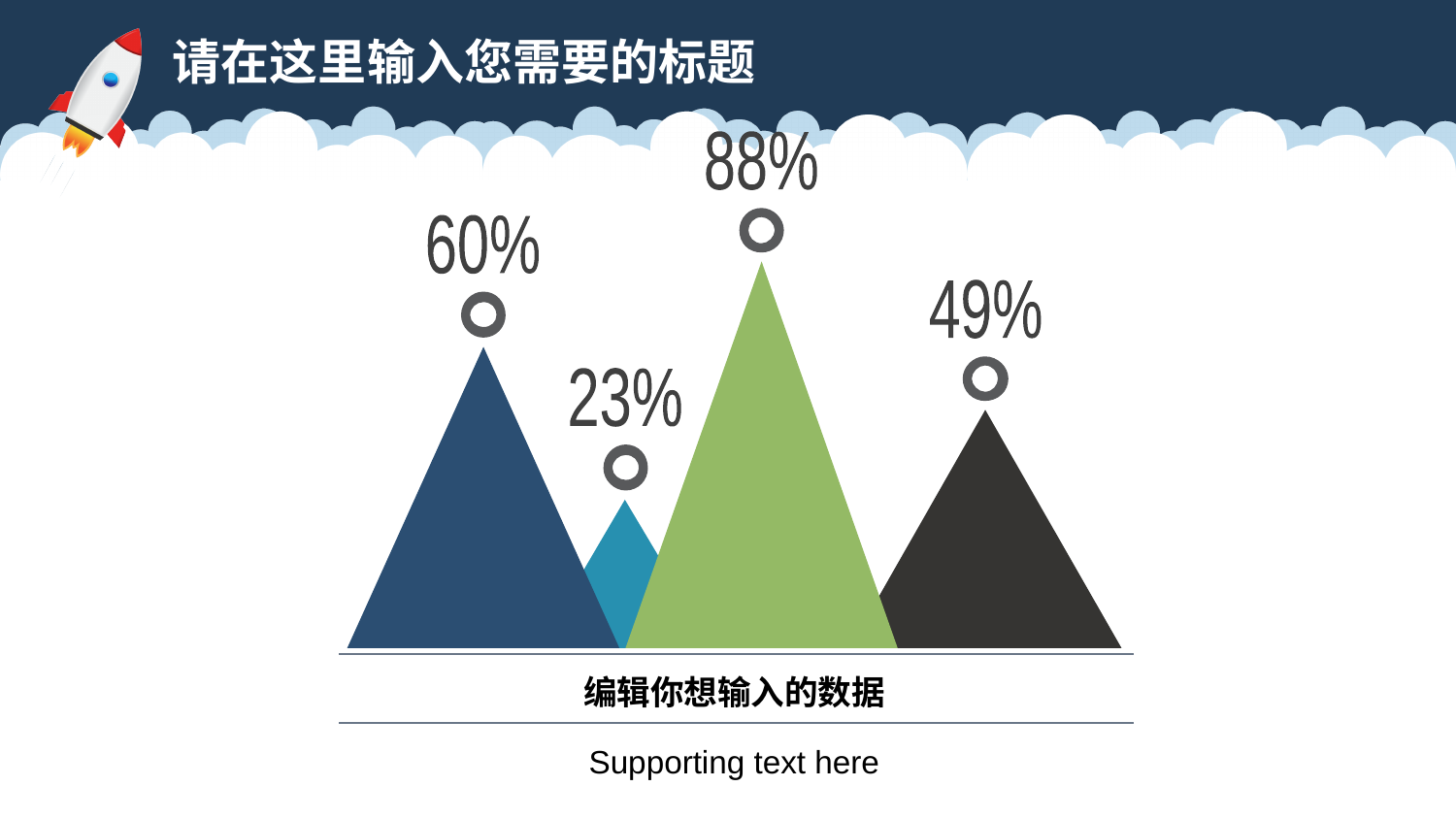

88%

60%

49%

23%

编辑你想输入的数据
Supporting text here
请在这里输入您需要的标题